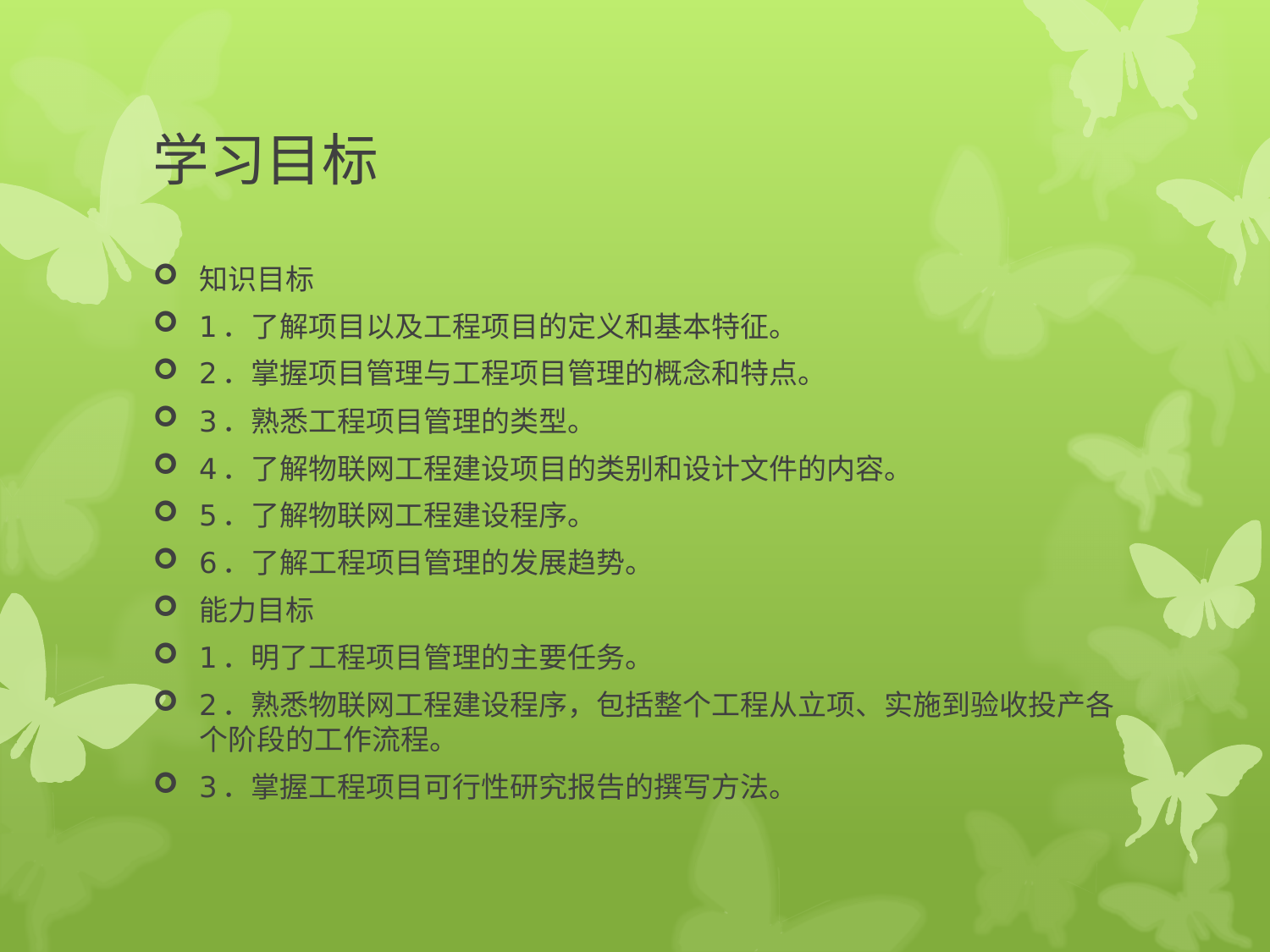

# 学习目标
知识目标
1．了解项目以及工程项目的定义和基本特征。
2．掌握项目管理与工程项目管理的概念和特点。
3．熟悉工程项目管理的类型。
4．了解物联网工程建设项目的类别和设计文件的内容。
5．了解物联网工程建设程序。
6．了解工程项目管理的发展趋势。
能力目标
1．明了工程项目管理的主要任务。
2．熟悉物联网工程建设程序，包括整个工程从立项、实施到验收投产各个阶段的工作流程。
3．掌握工程项目可行性研究报告的撰写方法。